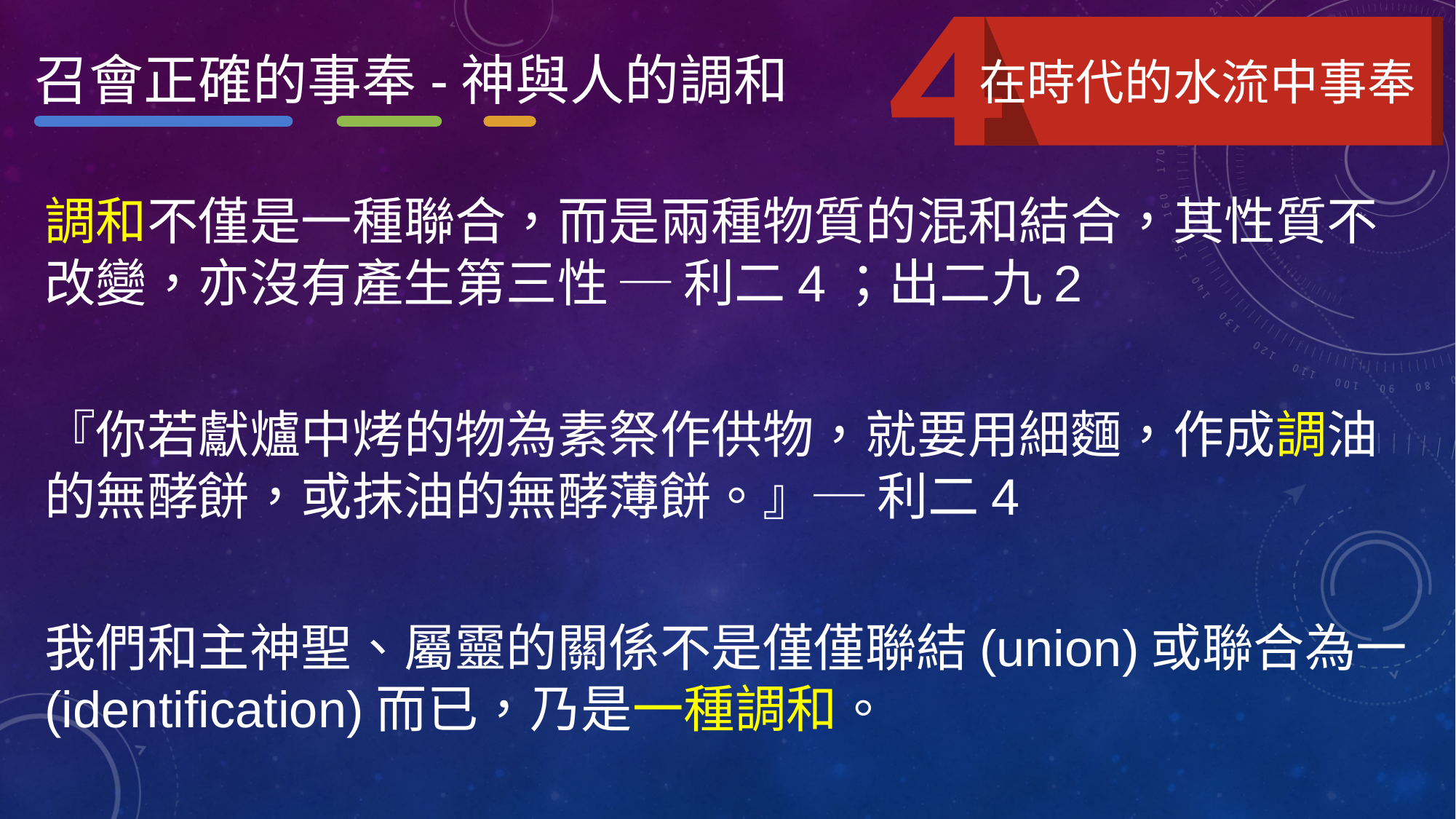

召會正確的事奉-神與人的調和

在時代的水流中事奉

調和不僅是一種聯合，而是兩種物質的混和結合，其性質不改變，亦沒有產生第三性 ─ 利二4；出二九2

『你若獻爐中烤的物為素祭作供物，就要用細麵，作成調油的無酵餅，或抹油的無酵薄餅。』─ 利二4

我們和主神聖、屬靈的關係不是僅僅聯結(union)或聯合為一(identification)而已，乃是一種調和。